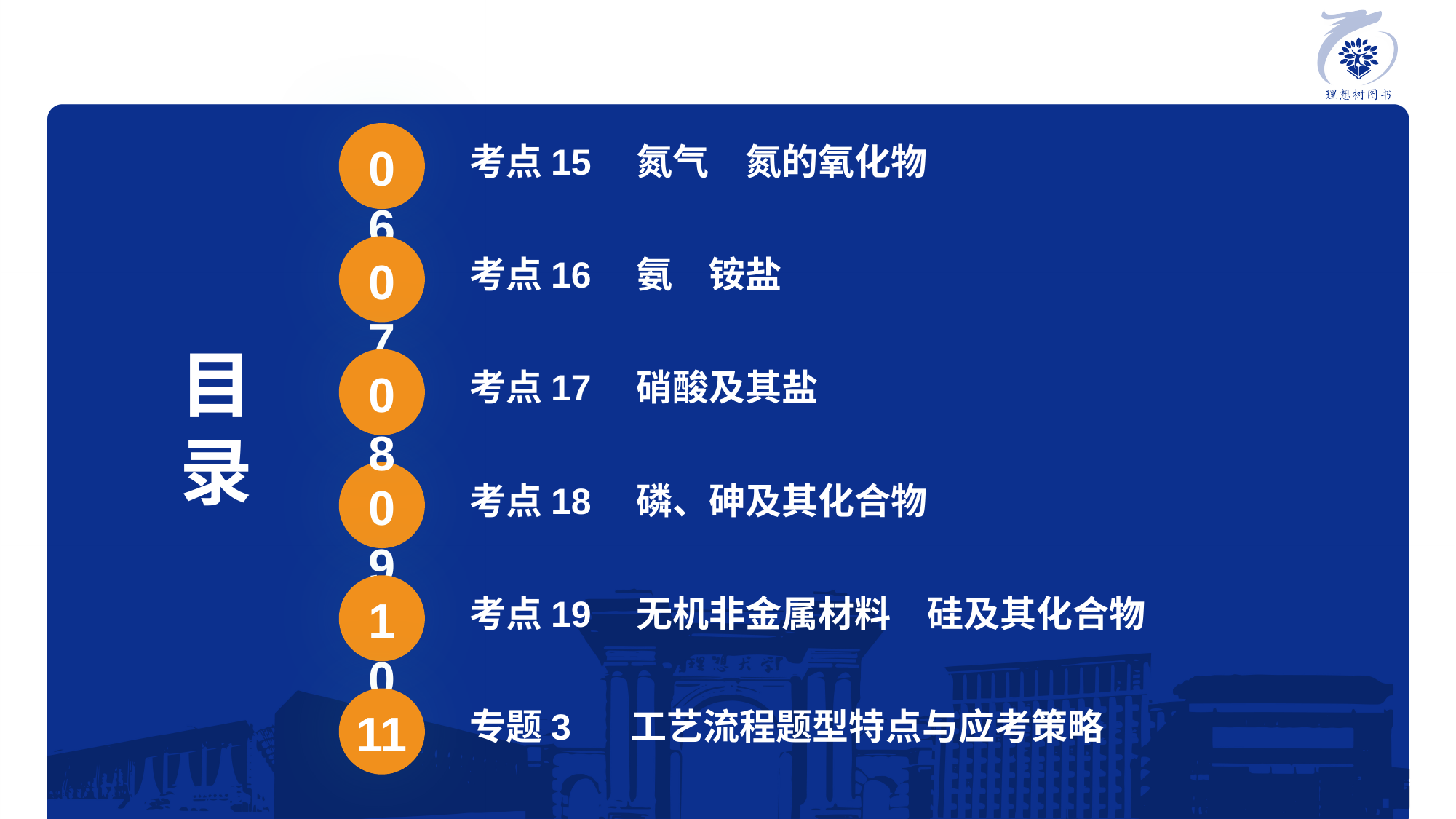

06
考点15　氮气　氮的氧化物

07
考点16　氨　铵盐
目
录

08
考点17　硝酸及其盐

09
考点18　磷、砷及其化合物

10
考点19　无机非金属材料　硅及其化合物

11
专题3     工艺流程题型特点与应考策略